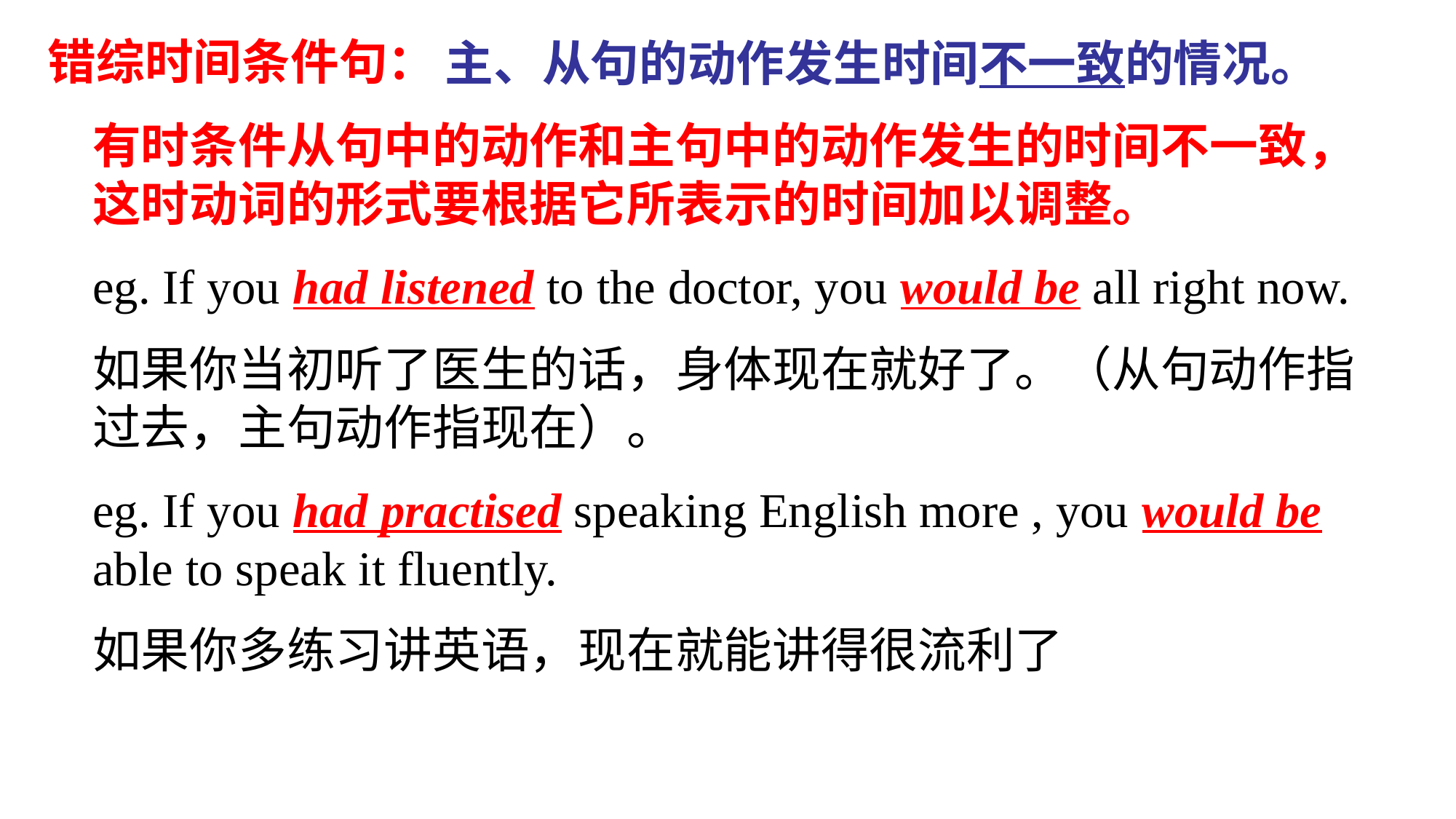

错综时间条件句：
                                          主、从句的动作发生时间不一致的情况。
有时条件从句中的动作和主句中的动作发生的时间不一致，这时动词的形式要根据它所表示的时间加以调整。
eg. If you had listened to the doctor, you would be all right now.
如果你当初听了医生的话，身体现在就好了。（从句动作指过去，主句动作指现在）。
eg. If you had practised speaking English more , you would be able to speak it fluently.
如果你多练习讲英语，现在就能讲得很流利了